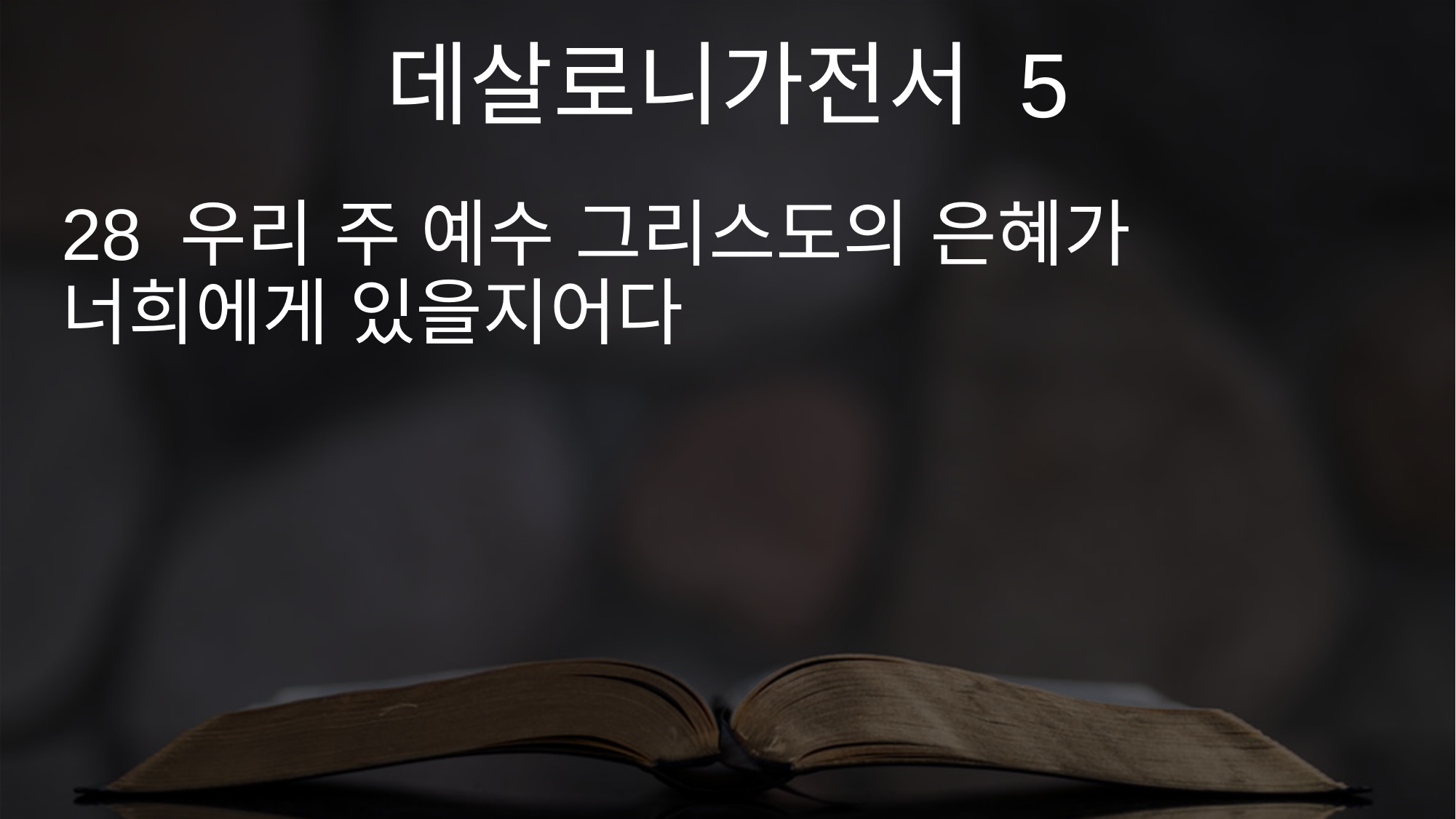

데살로니가전서 5
28 우리 주 예수 그리스도의 은혜가 너희에게 있을지어다